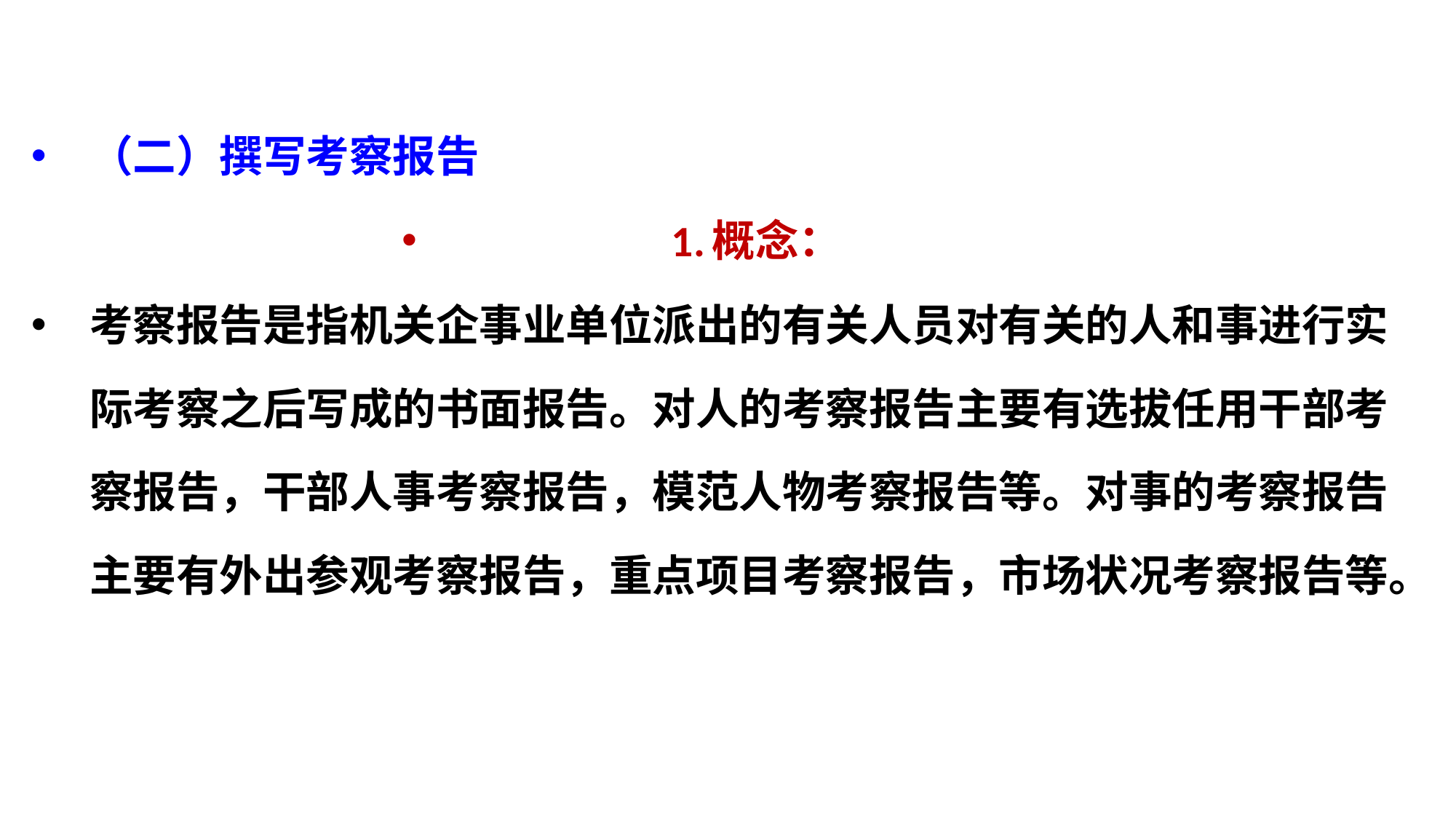

（二）撰写考察报告
1.概念：
考察报告是指机关企事业单位派出的有关人员对有关的人和事进行实际考察之后写成的书面报告。对人的考察报告主要有选拔任用干部考察报告，干部人事考察报告，模范人物考察报告等。对事的考察报告主要有外出参观考察报告，重点项目考察报告，市场状况考察报告等。